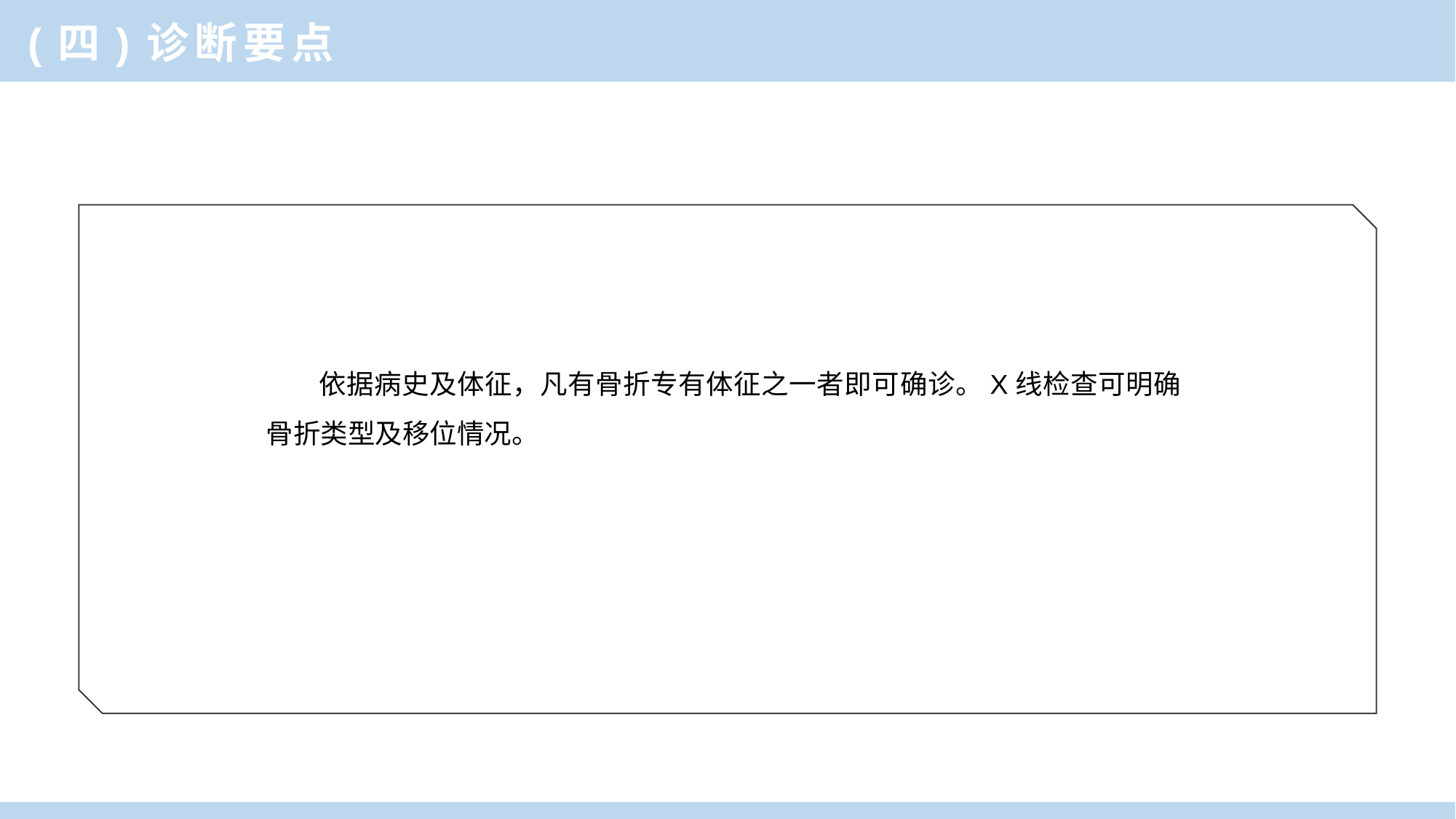

(四)诊断要点

       依据病史及体征，凡有骨折专有体征之一者即可确诊。X线检查可明确骨折类型及移位情况。